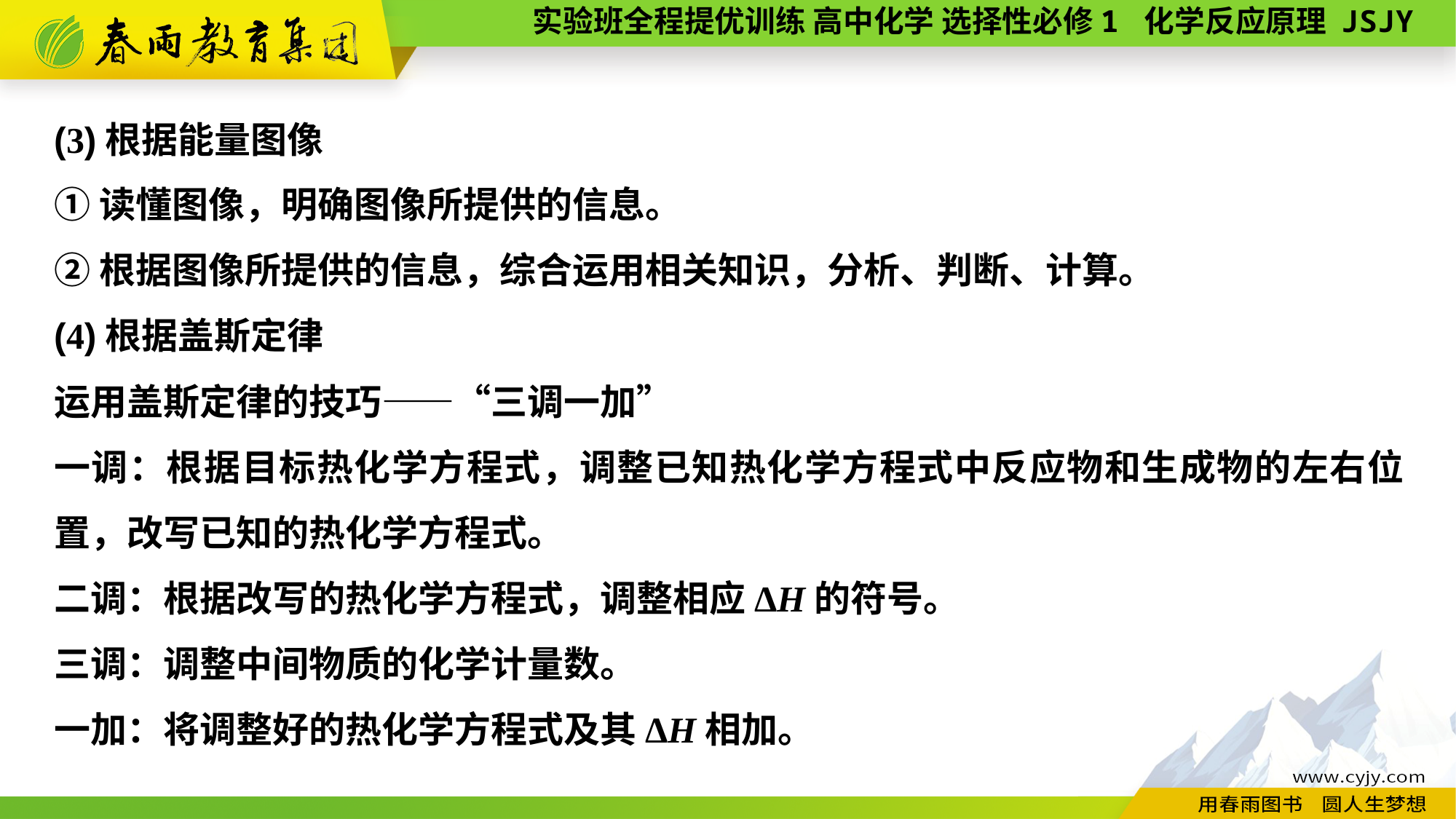

(3)根据能量图像
①读懂图像，明确图像所提供的信息。
②根据图像所提供的信息，综合运用相关知识，分析、判断、计算。
(4)根据盖斯定律
运用盖斯定律的技巧——“三调一加”
一调：根据目标热化学方程式，调整已知热化学方程式中反应物和生成物的左右位置，改写已知的热化学方程式。
二调：根据改写的热化学方程式，调整相应ΔH的符号。
三调：调整中间物质的化学计量数。
一加：将调整好的热化学方程式及其ΔH相加。